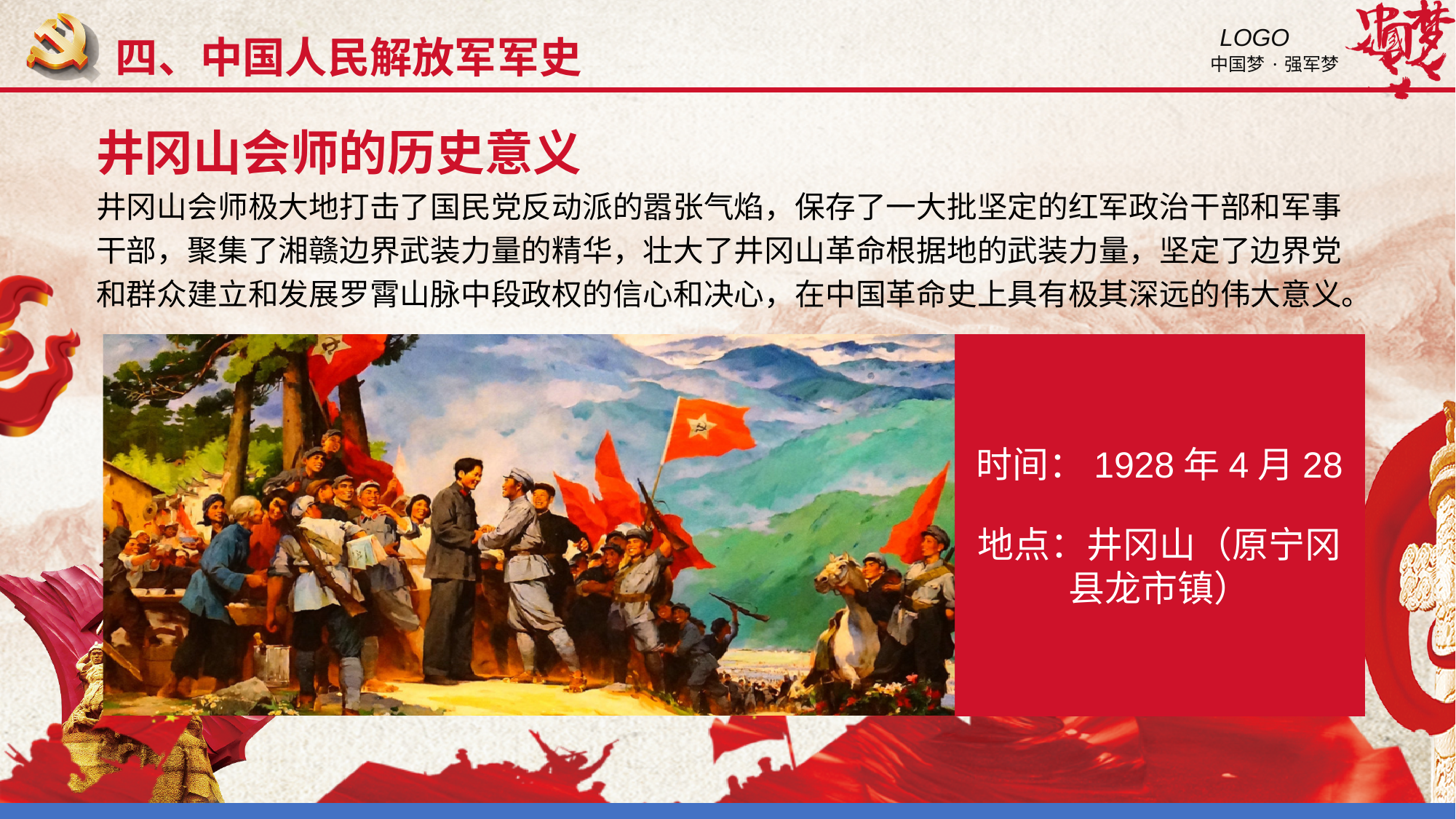

井冈山会师的历史意义
井冈山会师极大地打击了国民党反动派的嚣张气焰，保存了一大批坚定的红军政治干部和军事干部，聚集了湘赣边界武装力量的精华，壮大了井冈山革命根据地的武装力量，坚定了边界党和群众建立和发展罗霄山脉中段政权的信心和决心，在中国革命史上具有极其深远的伟大意义。

时间：1928年4月28

地点：井冈山（原宁冈县龙市镇）